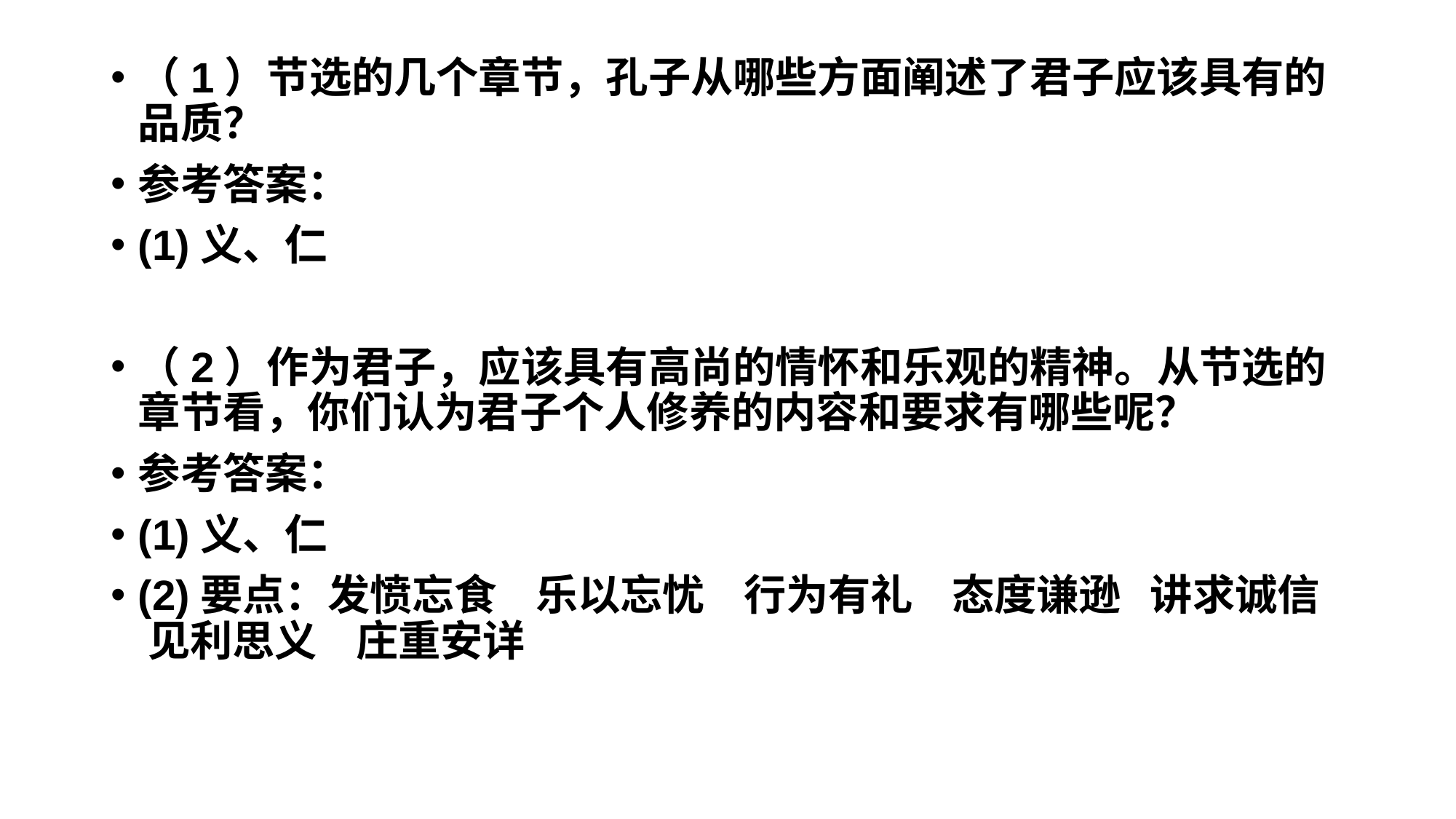

#
（1）节选的几个章节，孔子从哪些方面阐述了君子应该具有的品质？
参考答案：
(1)义、仁

（2）作为君子，应该具有高尚的情怀和乐观的精神。从节选的章节看，你们认为君子个人修养的内容和要求有哪些呢？
参考答案：
(1)义、仁
(2)要点：发愤忘食    乐以忘忧    行为有礼    态度谦逊   讲求诚信    见利思义    庄重安详